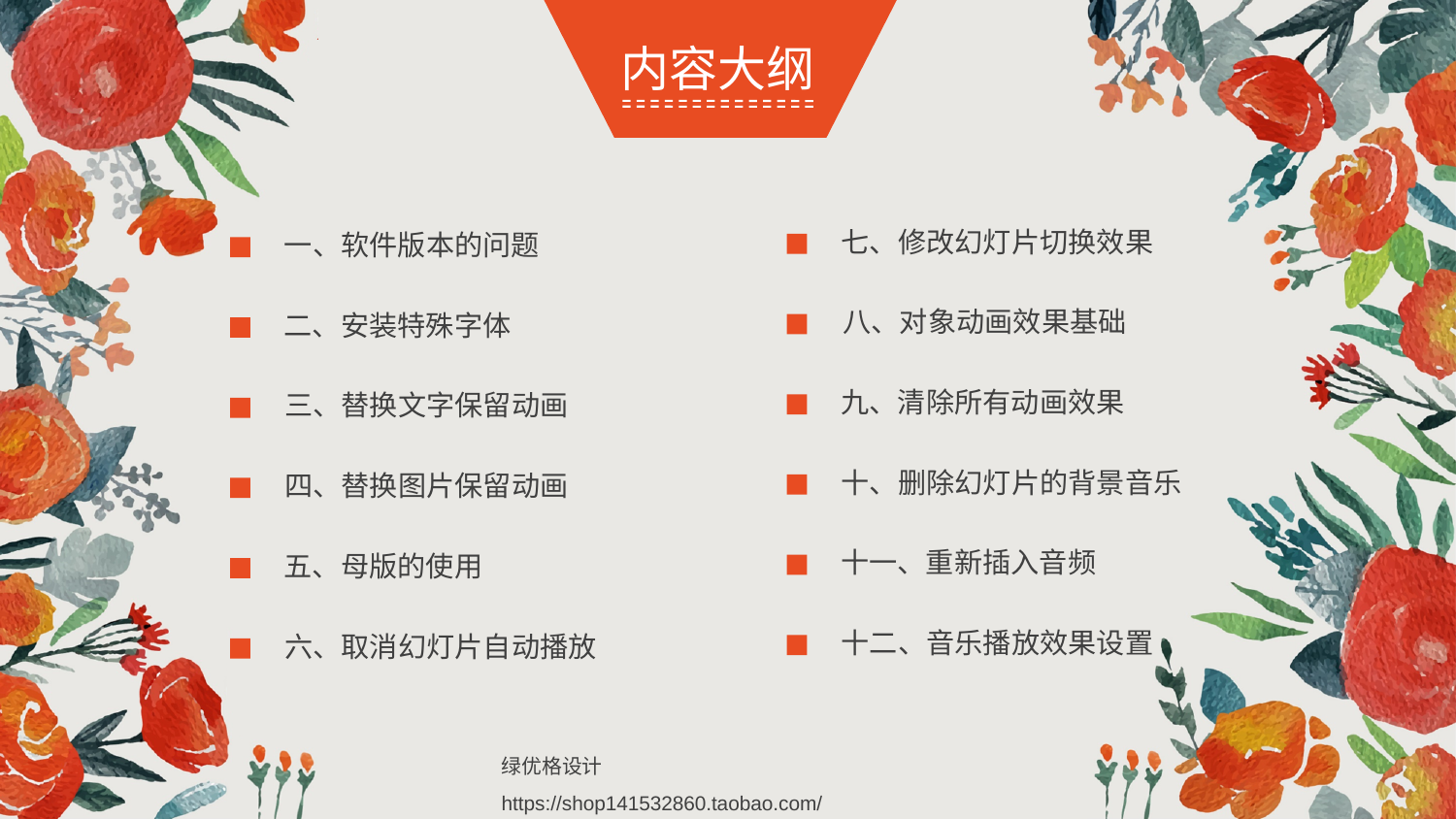

内容大纲

七、修改幻灯片切换效果
一、软件版本的问题

八、对象动画效果基础
二、安装特殊字体

九、清除所有动画效果
三、替换文字保留动画

十、删除幻灯片的背景音乐
四、替换图片保留动画

十一、重新插入音频
五、母版的使用

十二、音乐播放效果设置
六、取消幻灯片自动播放